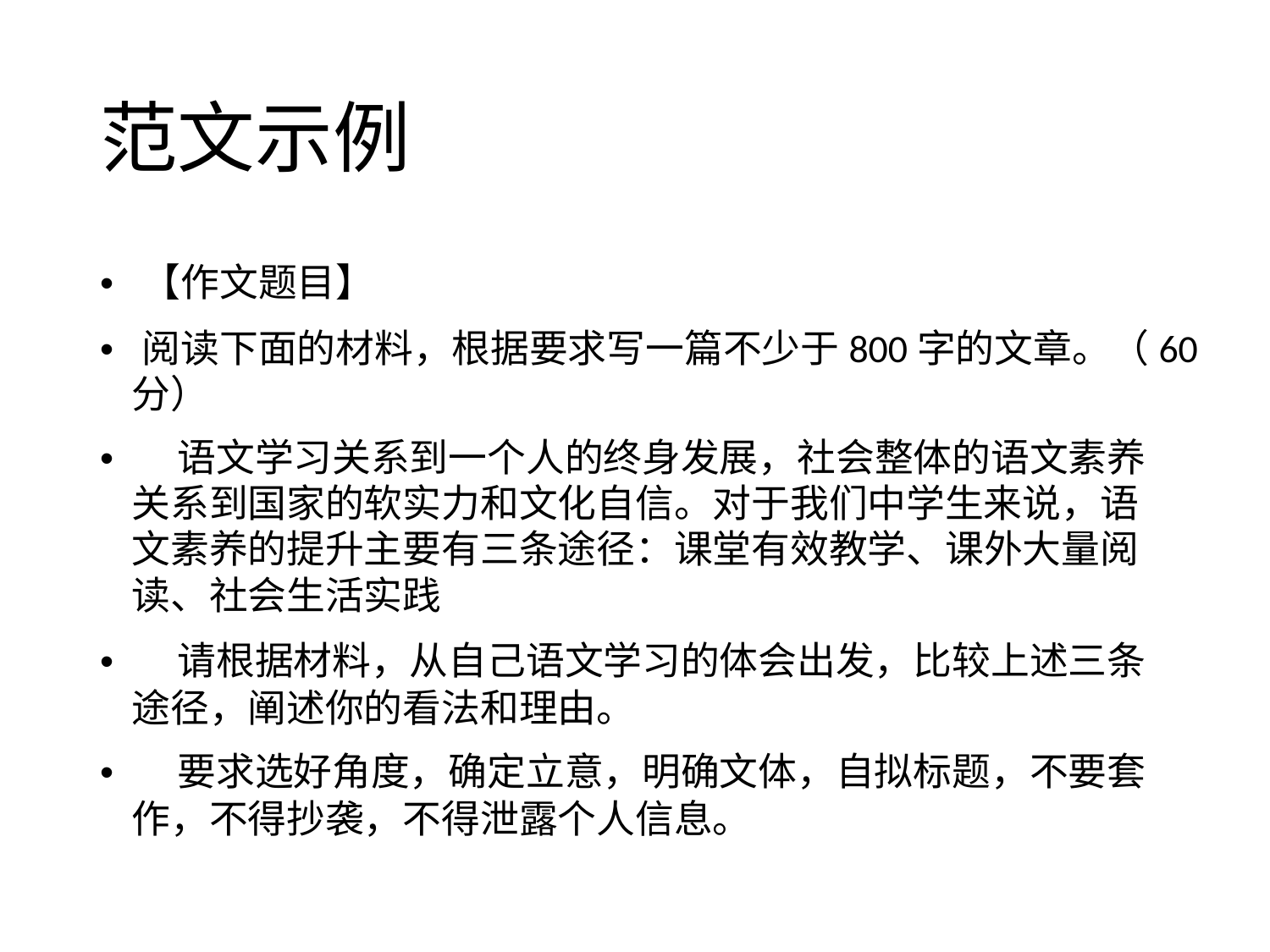

范文示例
• 【作文题目】
• 阅读下面的材料，根据要求写一篇不少于800字的文章。（60
分）
• 语文学习关系到一个人的终身发展，社会整体的语文素养
关系到国家的软实力和文化自信。对于我们中学生来说，语
文素养的提升主要有三条途径：课堂有效教学、课外大量阅
读、社会生活实践
• 请根据材料，从自己语文学习的体会出发，比较上述三条
途径，阐述你的看法和理由。
• 要求选好角度，确定立意，明确文体，自拟标题，不要套
作，不得抄袭，不得泄露个人信息。